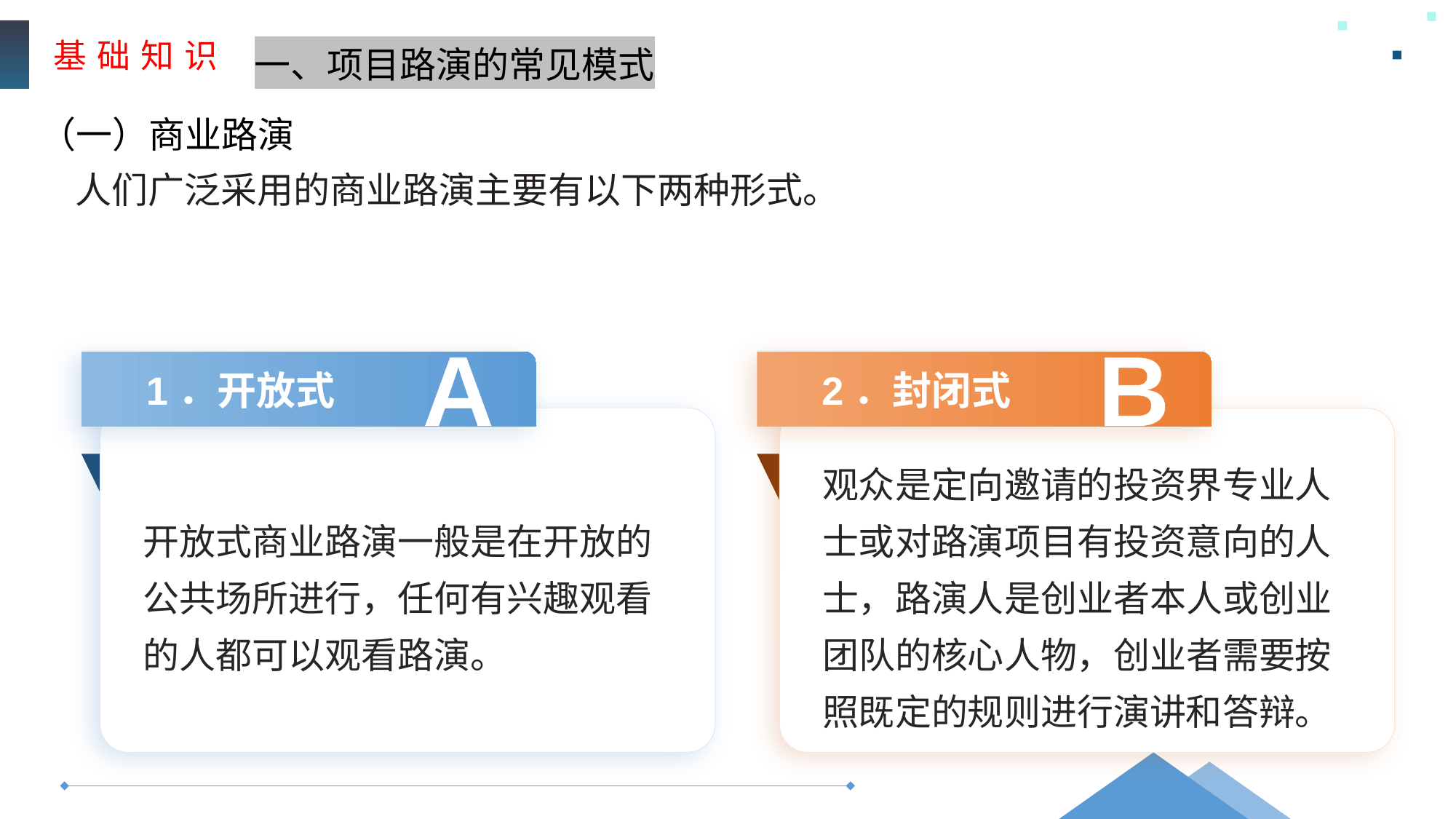

基 础 知 识

一、项目路演的常见模式
（一）商业路演
人们广泛采用的商业路演主要有以下两种形式。
A
B
2．封闭式
1．开放式
开放式商业路演一般是在开放的公共场所进行，任何有兴趣观看的人都可以观看路演。
观众是定向邀请的投资界专业人
士或对路演项目有投资意向的人士，路演人是创业者本人或创业团队的核心人物，创业者需要按照既定的规则进行演讲和答辩。